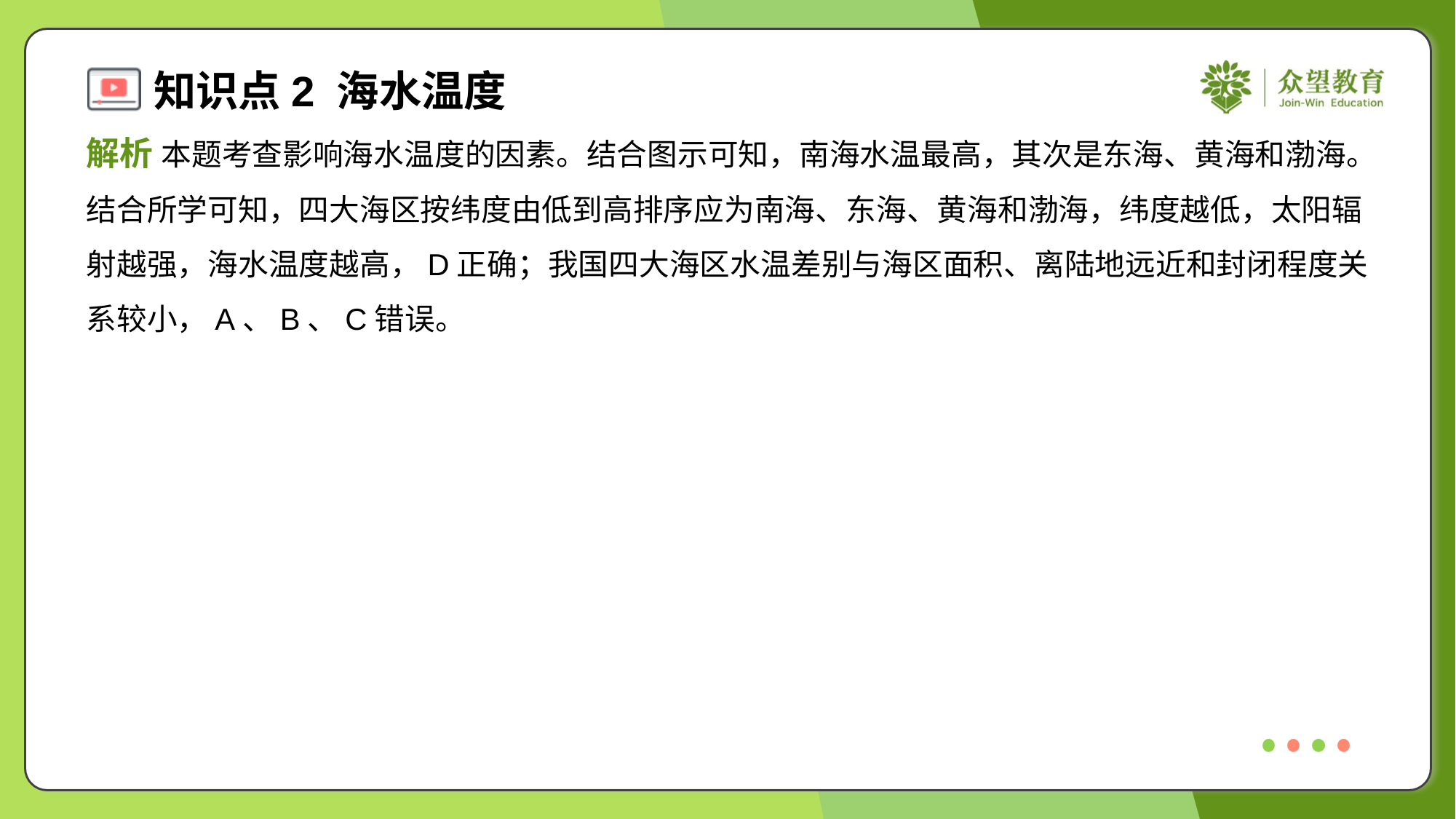

解析 本题考查影响海水温度的因素。结合图示可知，南海水温最高，其次是东海、黄海和渤海。
结合所学可知，四大海区按纬度由低到高排序应为南海、东海、黄海和渤海，纬度越低，太阳辐
射越强，海水温度越高，D正确；我国四大海区水温差别与海区面积、离陆地远近和封闭程度关
系较小，A、B、C错误。